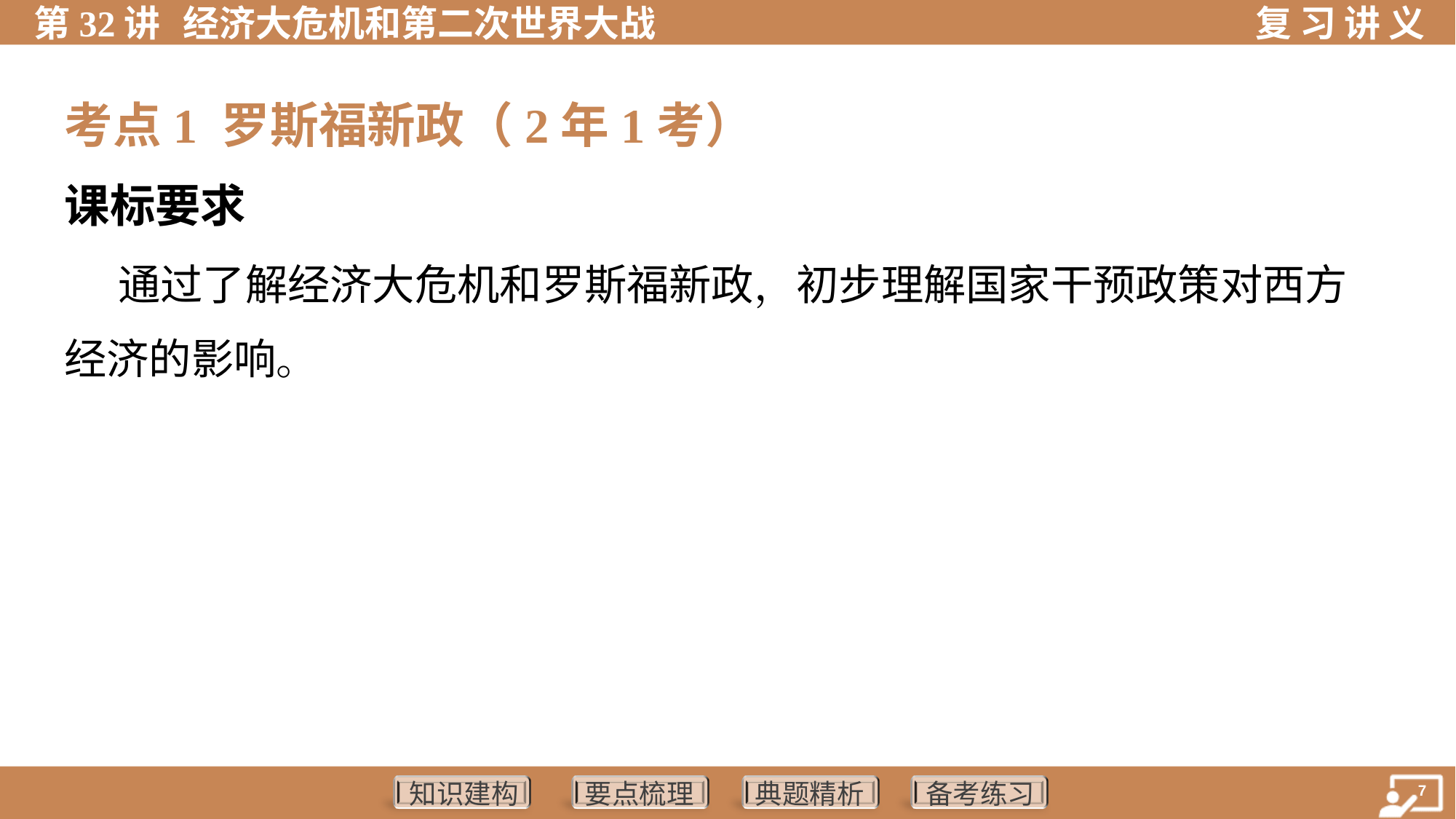

考点1 罗斯福新政（2年1考）
课标要求
    通过了解经济大危机和罗斯福新政，初步理解国家干预政策对西方
经济的影响。